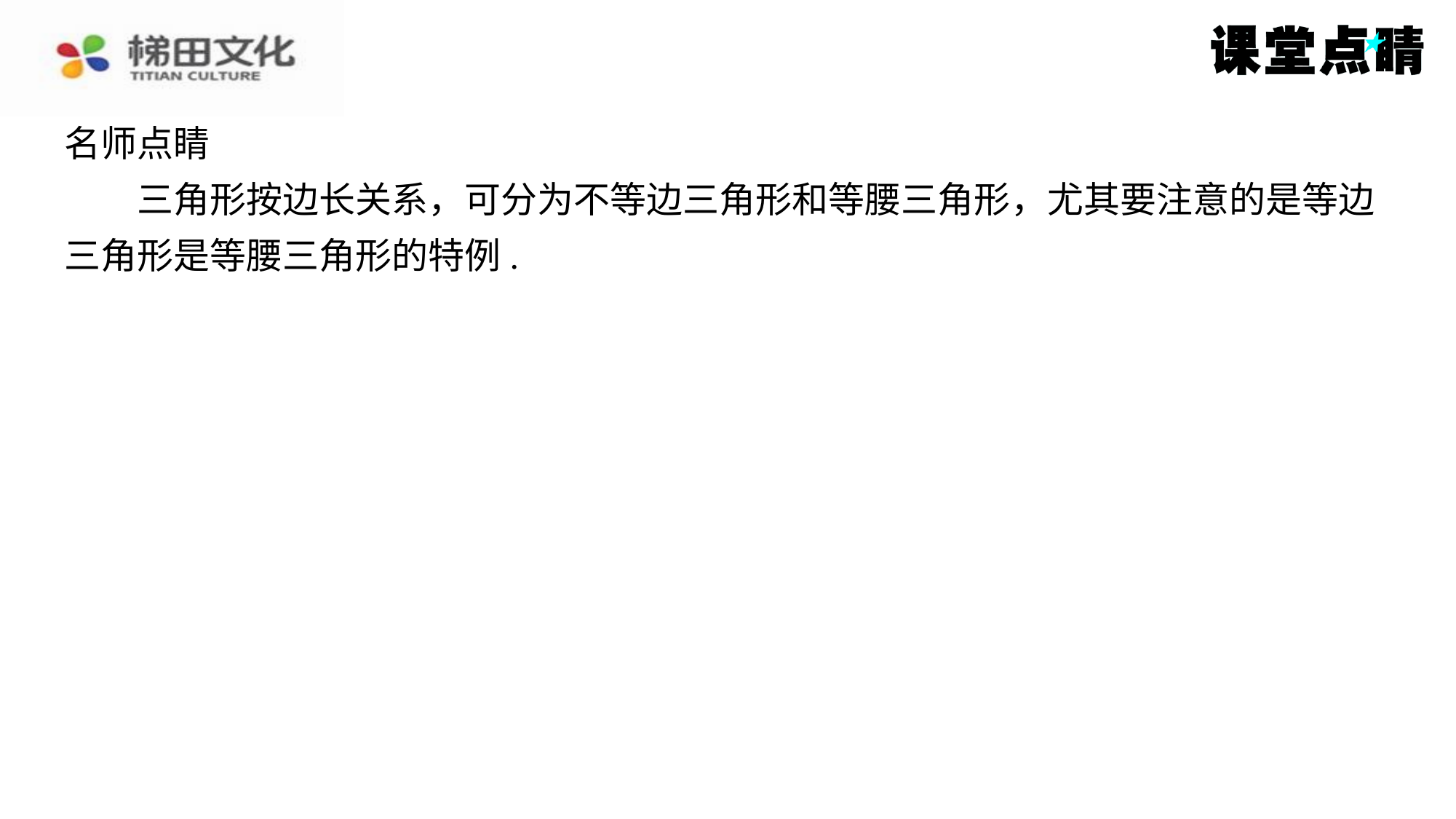

名师点睛
　　三角形按边长关系，可分为不等边三角形和等腰三角形，尤其要注意的是等边
三角形是等腰三角形的特例.